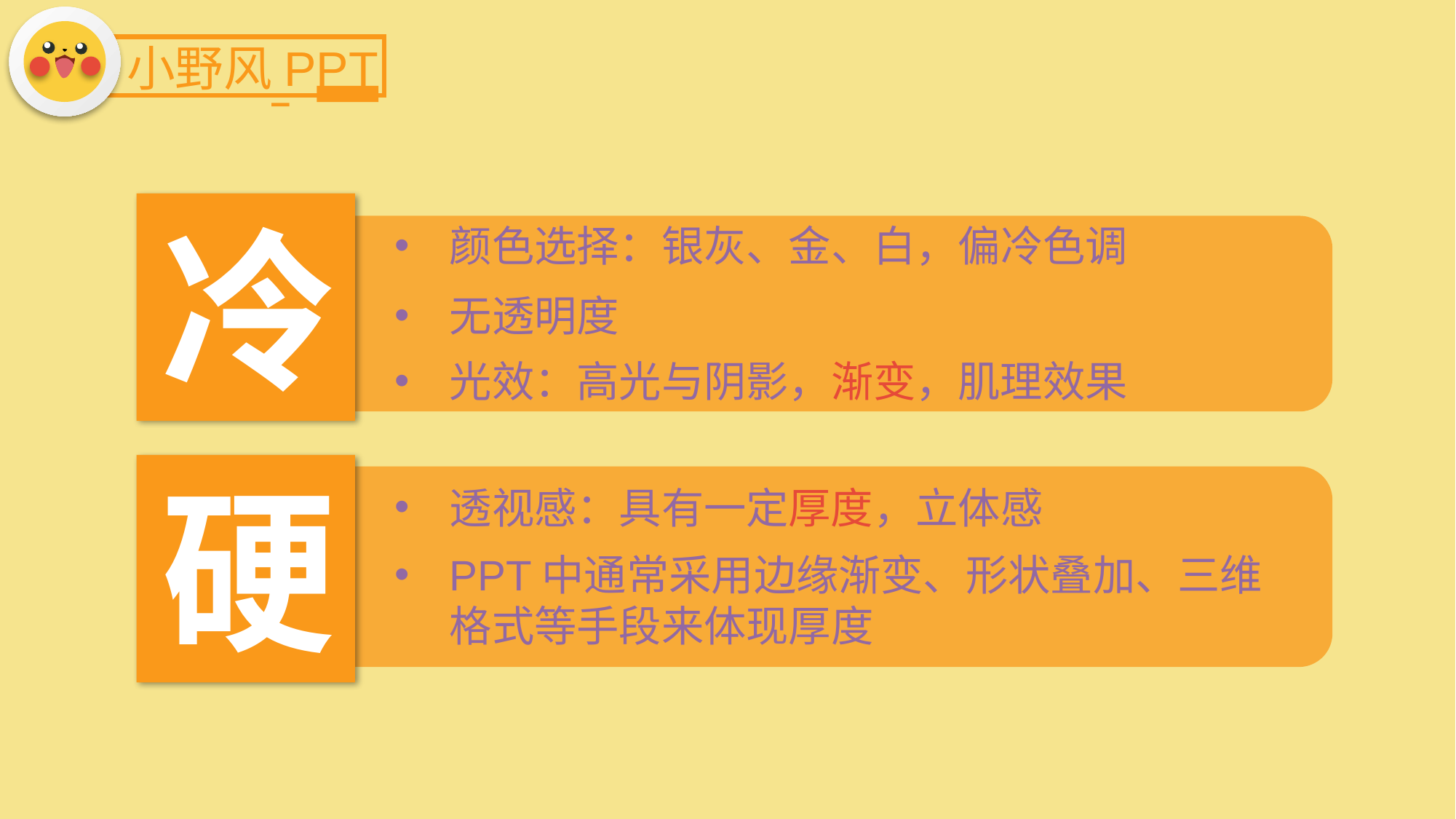

小野风PPT

冷
颜色选择：银灰、金、白，偏冷色调

无透明度
光效：高光与阴影，渐变，肌理效果

硬

透视感：具有一定厚度，立体感
PPT中通常采用边缘渐变、形状叠加、三维格式等手段来体现厚度